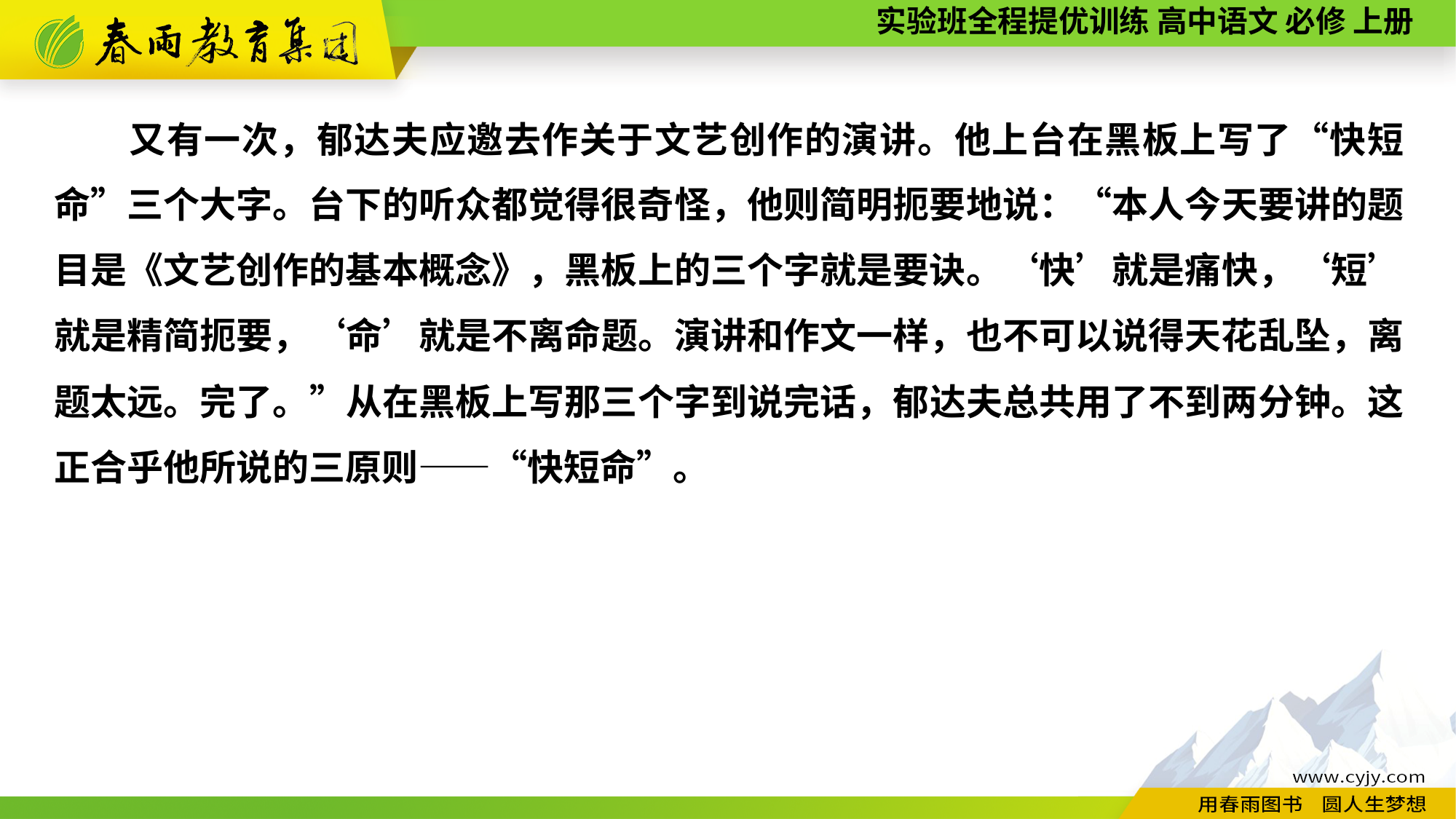

又有一次，郁达夫应邀去作关于文艺创作的演讲。他上台在黑板上写了“快短命”三个大字。台下的听众都觉得很奇怪，他则简明扼要地说：“本人今天要讲的题目是《文艺创作的基本概念》，黑板上的三个字就是要诀。‘快’就是痛快，‘短’就是精简扼要，‘命’就是不离命题。演讲和作文一样，也不可以说得天花乱坠，离题太远。完了。”从在黑板上写那三个字到说完话，郁达夫总共用了不到两分钟。这正合乎他所说的三原则——“快短命”。